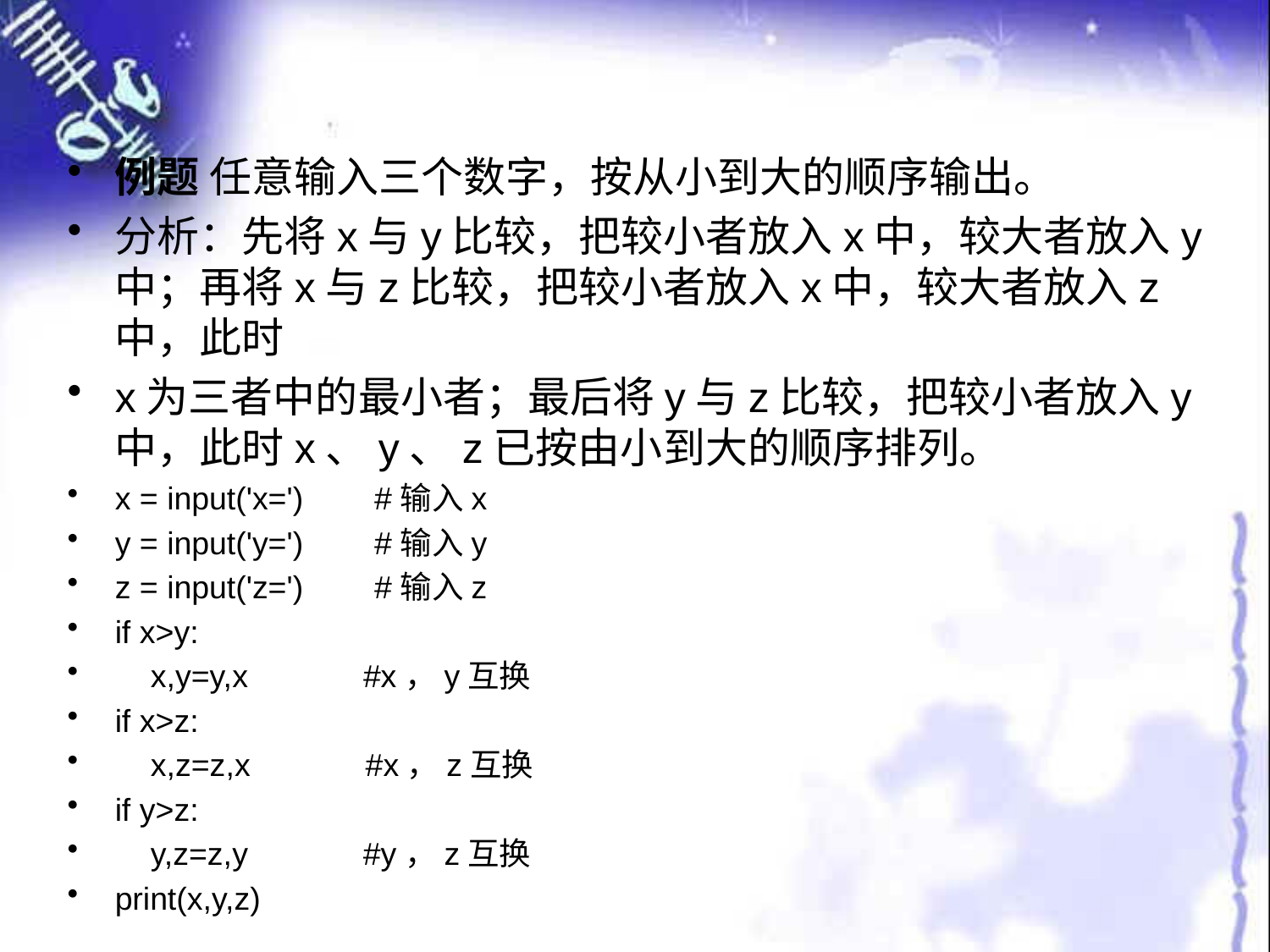

#
例题 任意输入三个数字，按从小到大的顺序输出。
分析：先将x与y比较，把较小者放入x中，较大者放入y中；再将x与z比较，把较小者放入x中，较大者放入z中，此时
x为三者中的最小者；最后将y与z比较，把较小者放入y中，此时x、y、z已按由小到大的顺序排列。
x = input('x=')        #输入x
y = input('y=')        #输入y
z = input('z=')        #输入z
if x>y:
    x,y=y,x             #x，y互换
if x>z:
    x,z=z,x             #x，z互换
if y>z:
    y,z=z,y             #y，z互换
print(x,y,z)